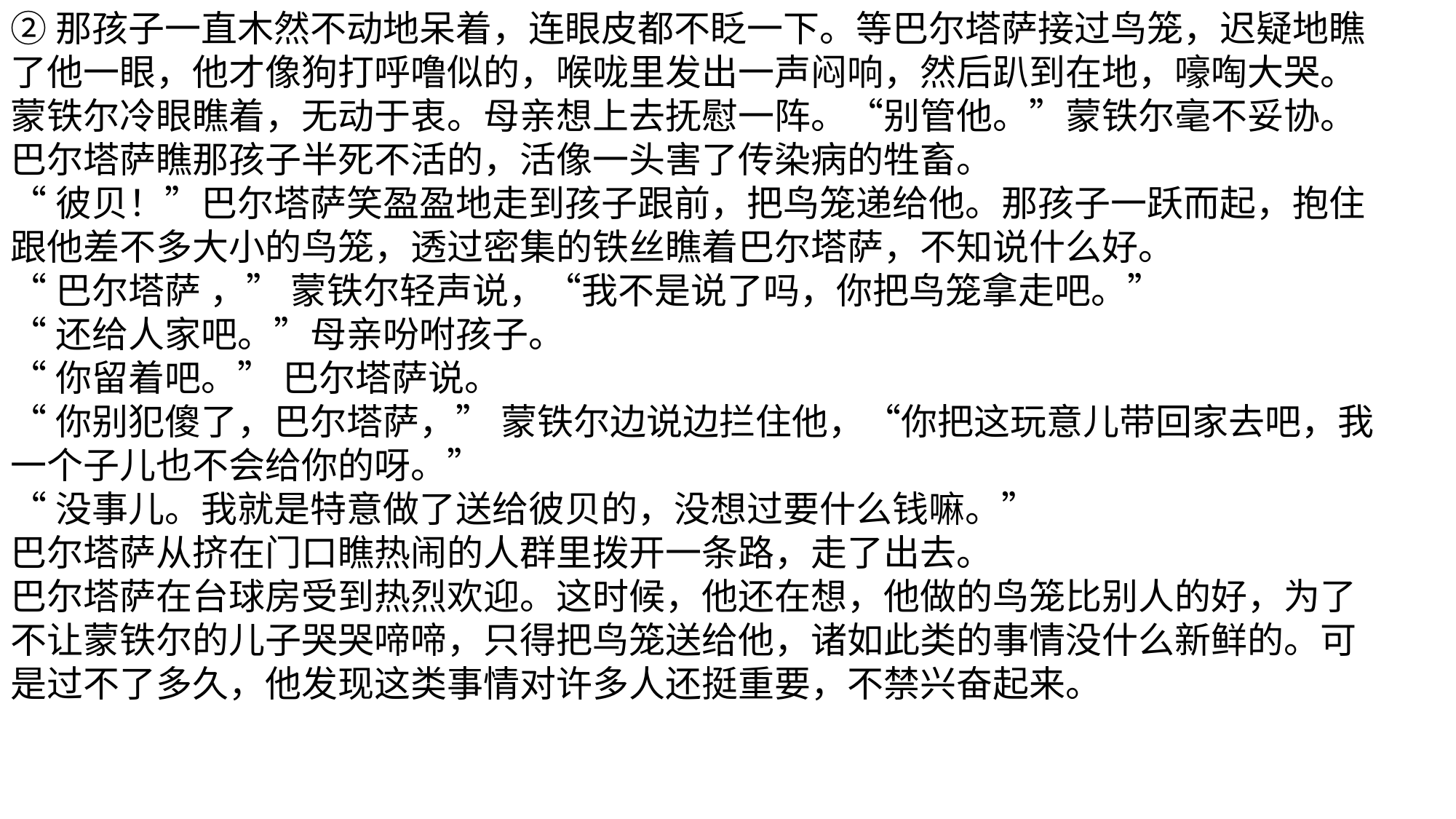

②那孩子一直木然不动地呆着，连眼皮都不眨一下。等巴尔塔萨接过鸟笼，迟疑地瞧了他一眼，他才像狗打呼噜似的，喉咙里发出一声闷响，然后趴到在地，嚎啕大哭。
蒙铁尔冷眼瞧着，无动于衷。母亲想上去抚慰一阵。“别管他。”蒙铁尔毫不妥协。
巴尔塔萨瞧那孩子半死不活的，活像一头害了传染病的牲畜。
“彼贝！”巴尔塔萨笑盈盈地走到孩子跟前，把鸟笼递给他。那孩子一跃而起，抱住跟他差不多大小的鸟笼，透过密集的铁丝瞧着巴尔塔萨，不知说什么好。
“巴尔塔萨 ，” 蒙铁尔轻声说，“我不是说了吗，你把鸟笼拿走吧。”
“还给人家吧。”母亲吩咐孩子。
“你留着吧。” 巴尔塔萨说。
“你别犯傻了，巴尔塔萨，” 蒙铁尔边说边拦住他，“你把这玩意儿带回家去吧，我一个子儿也不会给你的呀。”
“没事儿。我就是特意做了送给彼贝的，没想过要什么钱嘛。”
巴尔塔萨从挤在门口瞧热闹的人群里拨开一条路，走了出去。
巴尔塔萨在台球房受到热烈欢迎。这时候，他还在想，他做的鸟笼比别人的好，为了不让蒙铁尔的儿子哭哭啼啼，只得把鸟笼送给他，诸如此类的事情没什么新鲜的。可是过不了多久，他发现这类事情对许多人还挺重要，不禁兴奋起来。